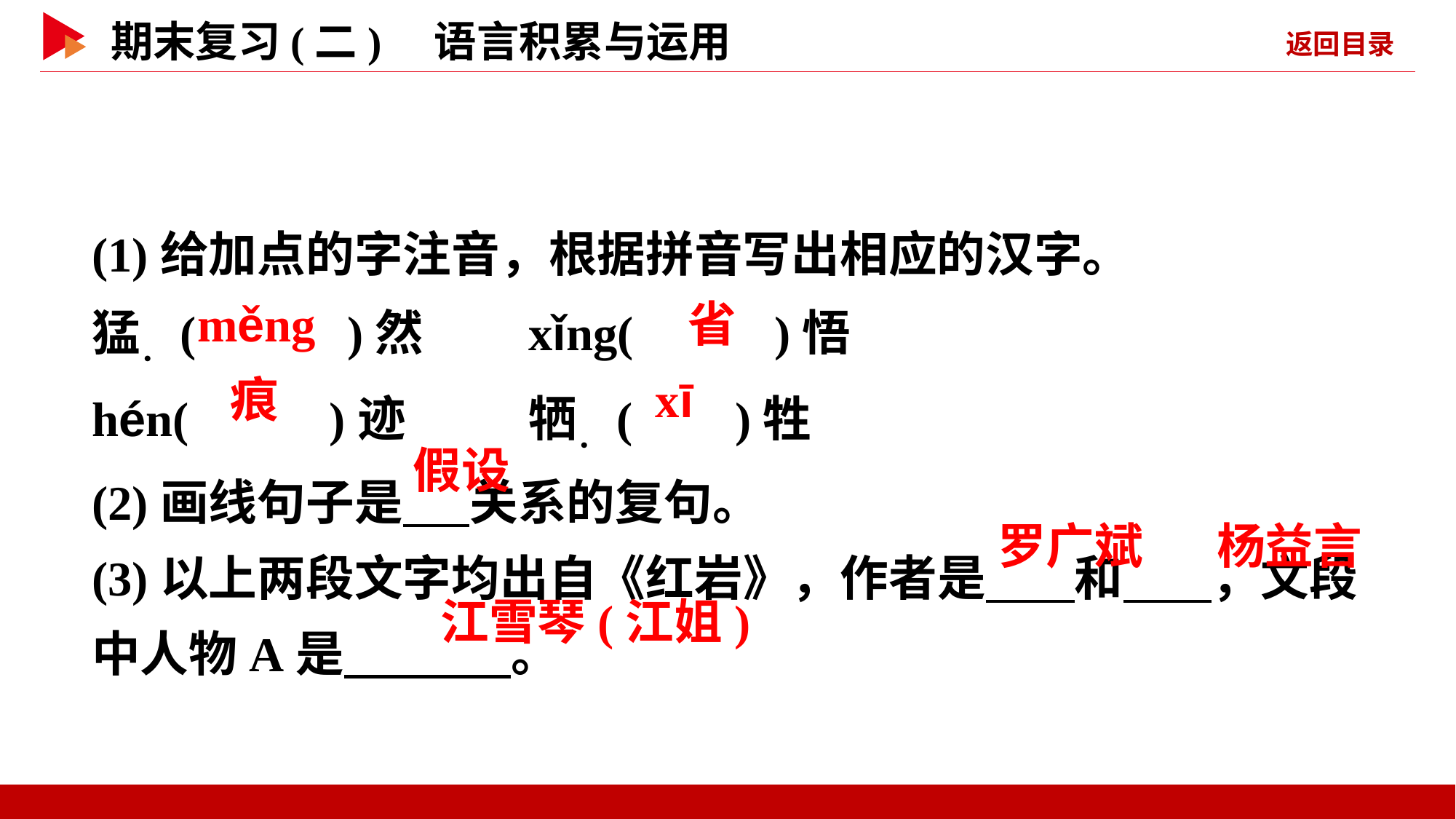

(1)给加点的字注音，根据拼音写出相应的汉字。
猛．(            )然     	xǐng(      )悟
hén(      )迹      	牺．(        )牲
(2)画线句子是      关系的复句。
(3)以上两段文字均出自《红岩》，作者是        和        ，文段中人物A是               。
 měng
   省
   痕
 xī
 假设
 罗广斌
 杨益言
 江雪琴(江姐)